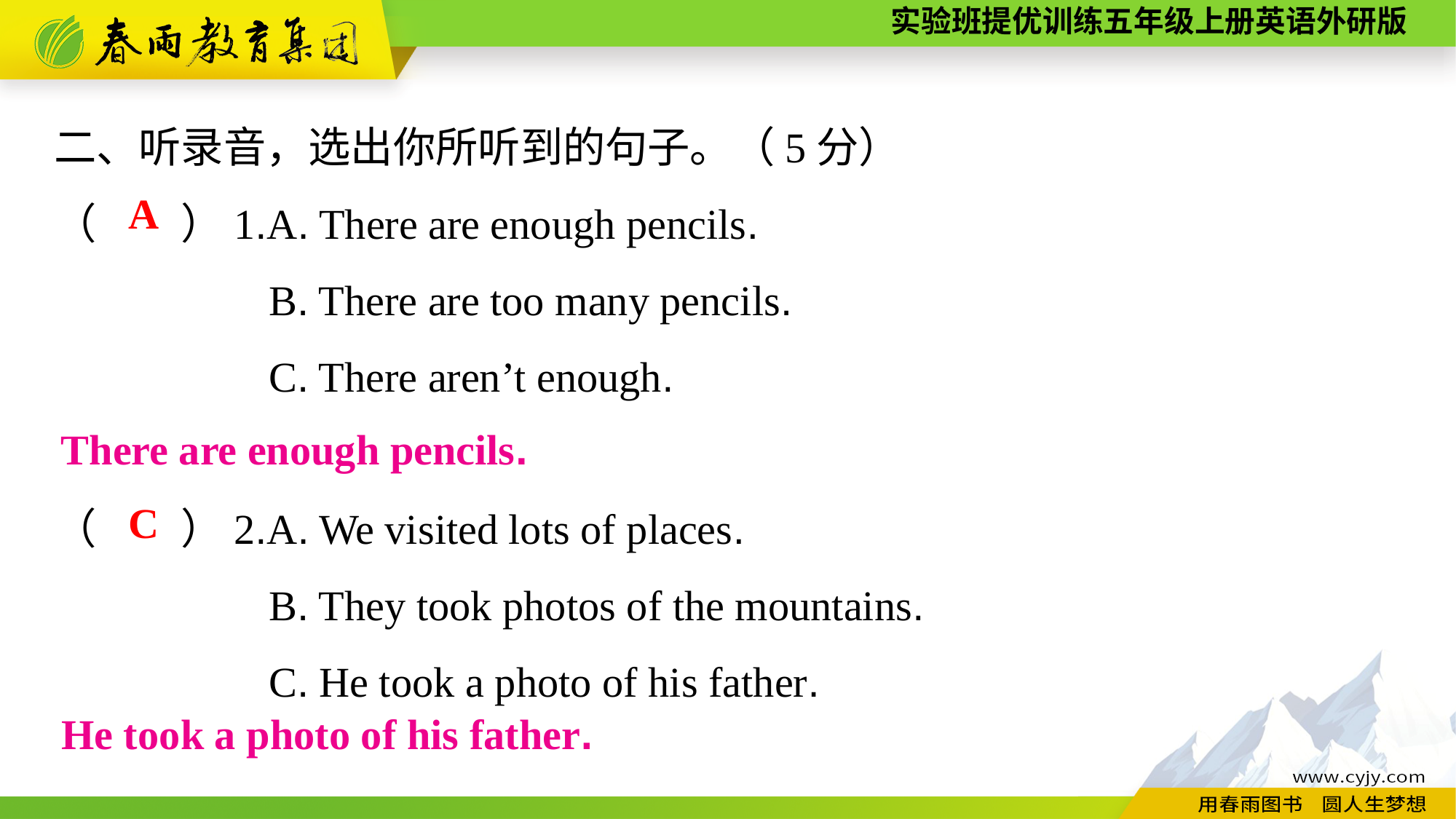

二、听录音，选出你所听到的句子。（5分）
（　　）1.A. There are enough pencils.
B. There are too many pencils.
C. There aren’t enough.
（　　）2.A. We visited lots of places.
B. They took photos of the mountains.
C. He took a photo of his father.
A
There are enough pencils.
C
He took a photo of his father.